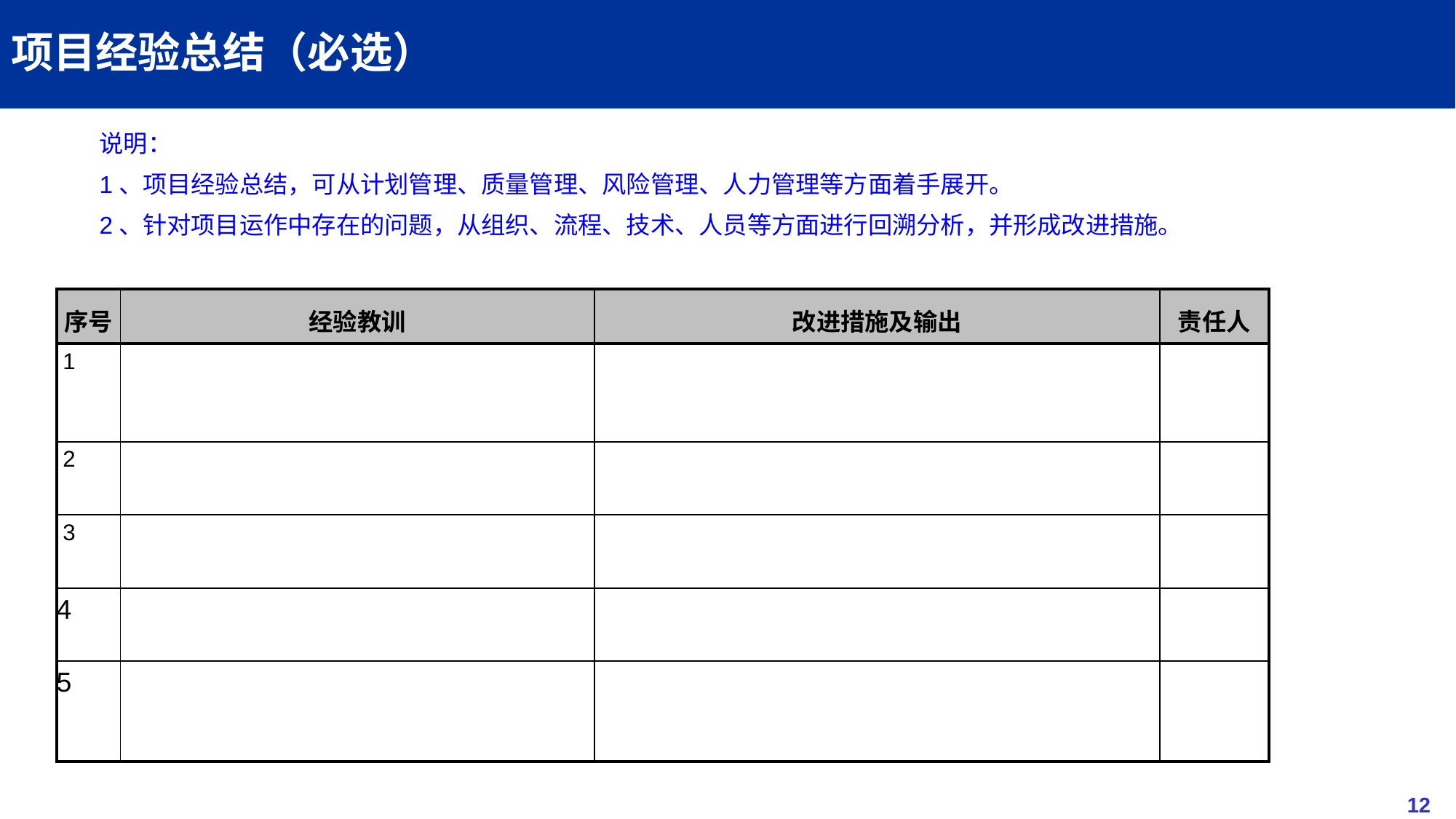

# 项目经验总结（必选）
说明：
1、项目经验总结，可从计划管理、质量管理、风险管理、人力管理等方面着手展开。
2、针对项目运作中存在的问题，从组织、流程、技术、人员等方面进行回溯分析，并形成改进措施。
| 序号 | 经验教训 | 改进措施及输出 | 责任人 |
| --- | --- | --- | --- |
| 1 |  |  |  |
| 2 |  |  |  |
| 3 |  |  |  |
| 4 |  |  |  |
| 5 |  |  |  |